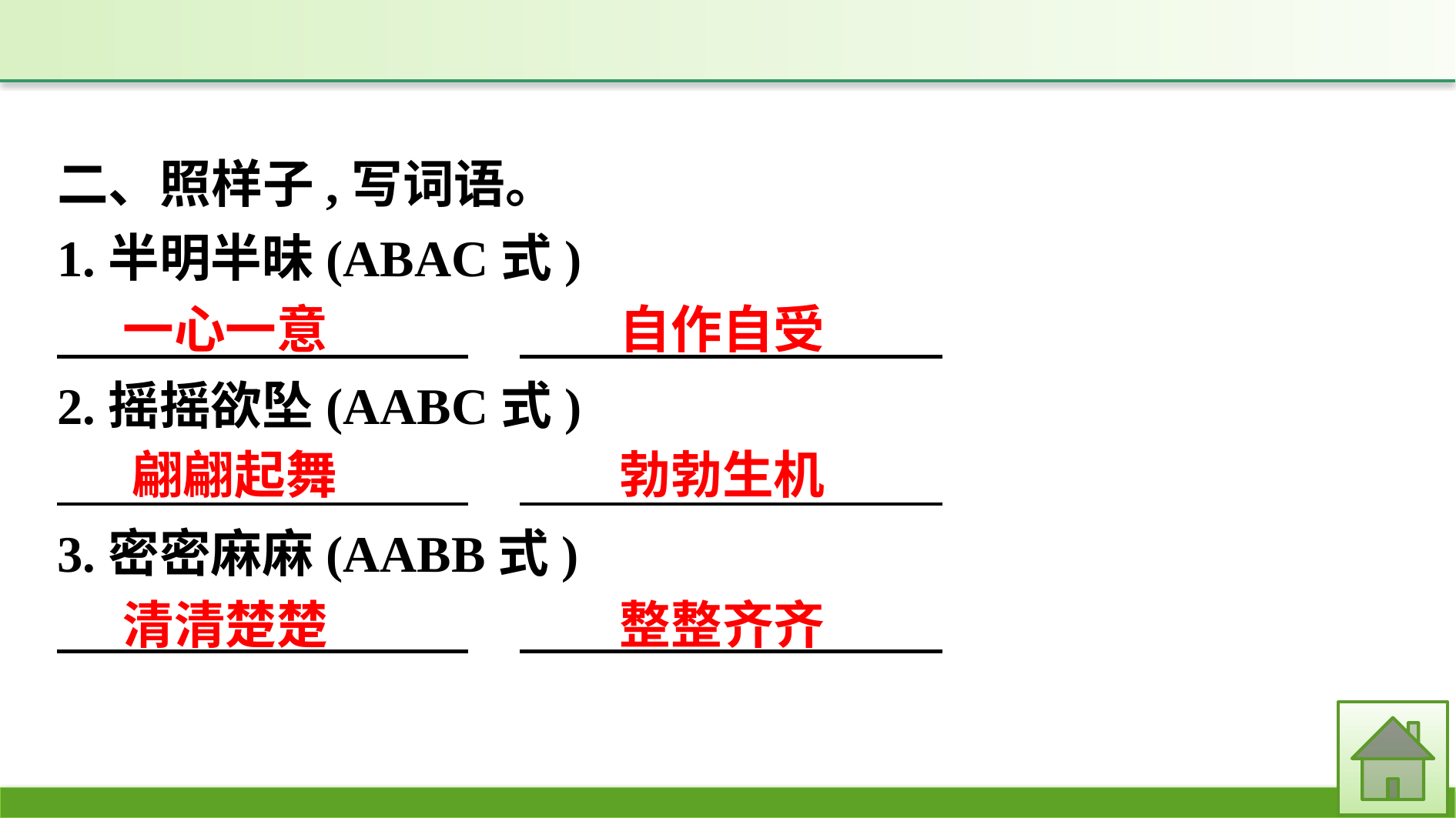

二、照样子,写词语。
1.半明半昧(ABAC式)

2.摇摇欲坠(AABC式)

3.密密麻麻(AABB式)

一心一意
自作自受
翩翩起舞
勃勃生机
清清楚楚
整整齐齐